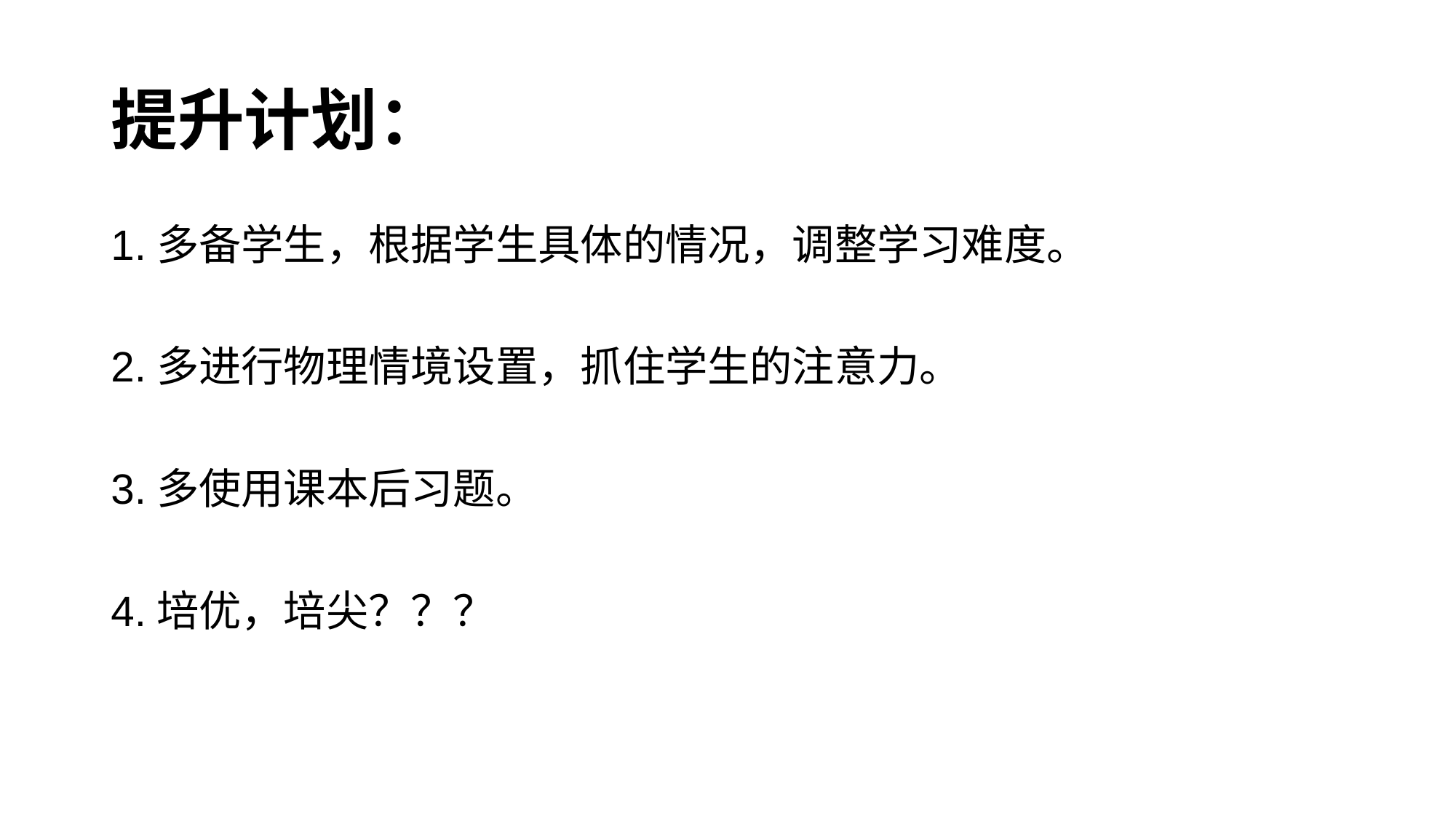

# 提升计划：
1.多备学生，根据学生具体的情况，调整学习难度。

2.多进行物理情境设置，抓住学生的注意力。

3.多使用课本后习题。

4.培优，培尖？？？